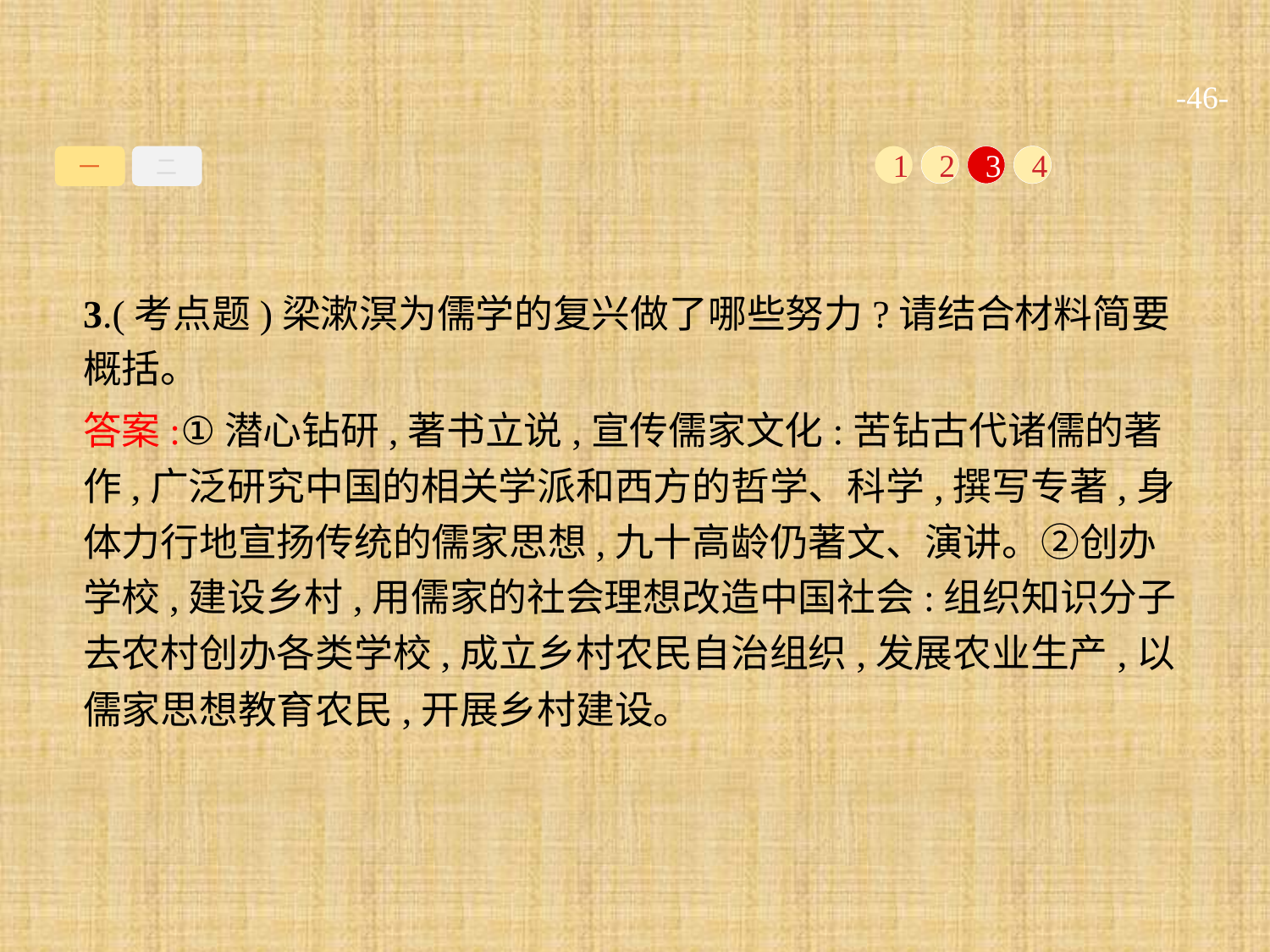

-46-
一
二
1
2
3
4
3.(考点题)梁漱溟为儒学的复兴做了哪些努力?请结合材料简要概括。
答案:①潜心钻研,著书立说,宣传儒家文化:苦钻古代诸儒的著作,广泛研究中国的相关学派和西方的哲学、科学,撰写专著,身体力行地宣扬传统的儒家思想,九十高龄仍著文、演讲。②创办学校,建设乡村,用儒家的社会理想改造中国社会:组织知识分子去农村创办各类学校,成立乡村农民自治组织,发展农业生产,以儒家思想教育农民,开展乡村建设。